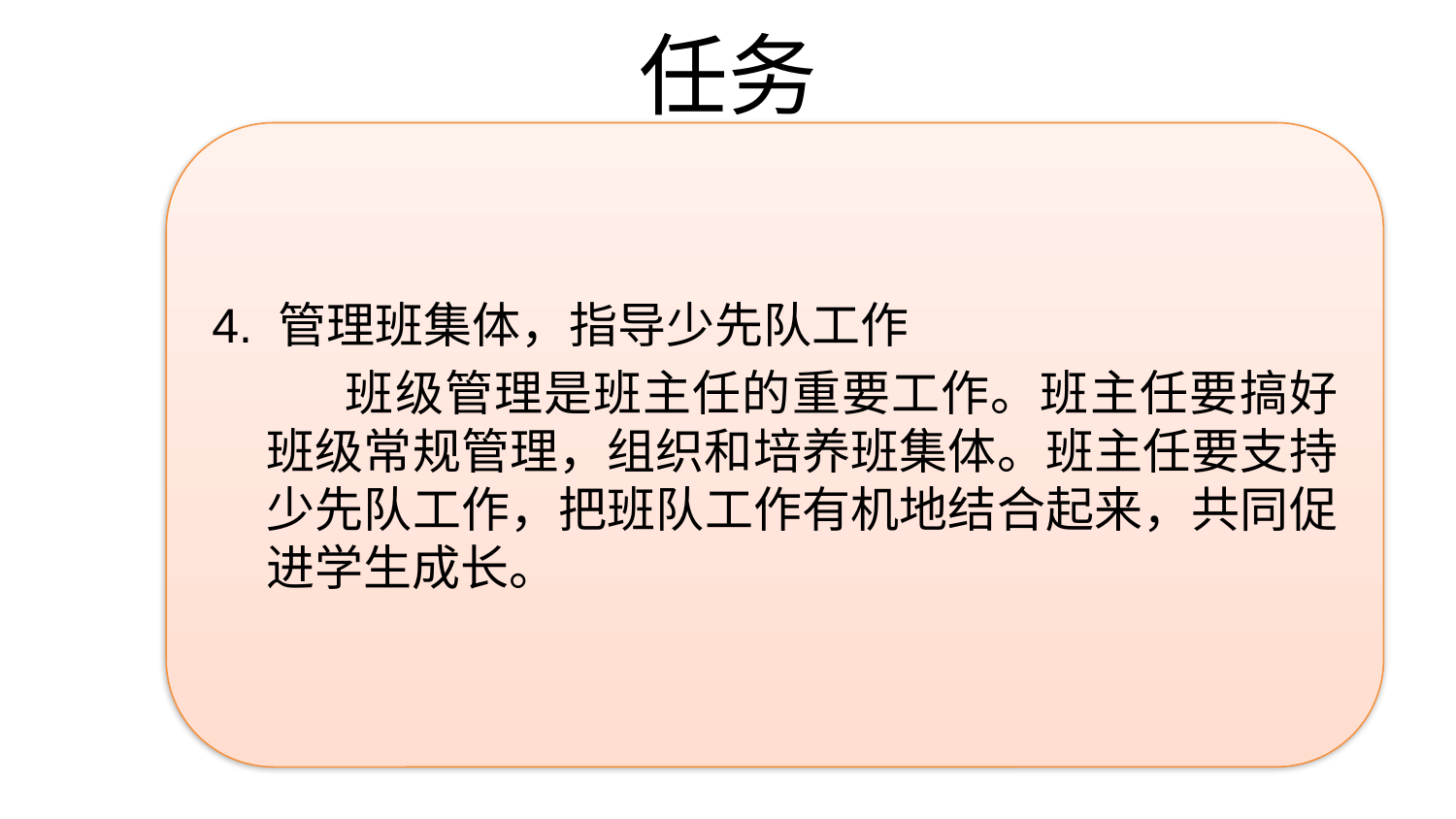

# 任务
4. 管理班集体，指导少先队工作
          班级管理是班主任的重要工作。班主任要搞好班级常规管理，组织和培养班集体。班主任要支持少先队工作，把班队工作有机地结合起来，共同促进学生成长。